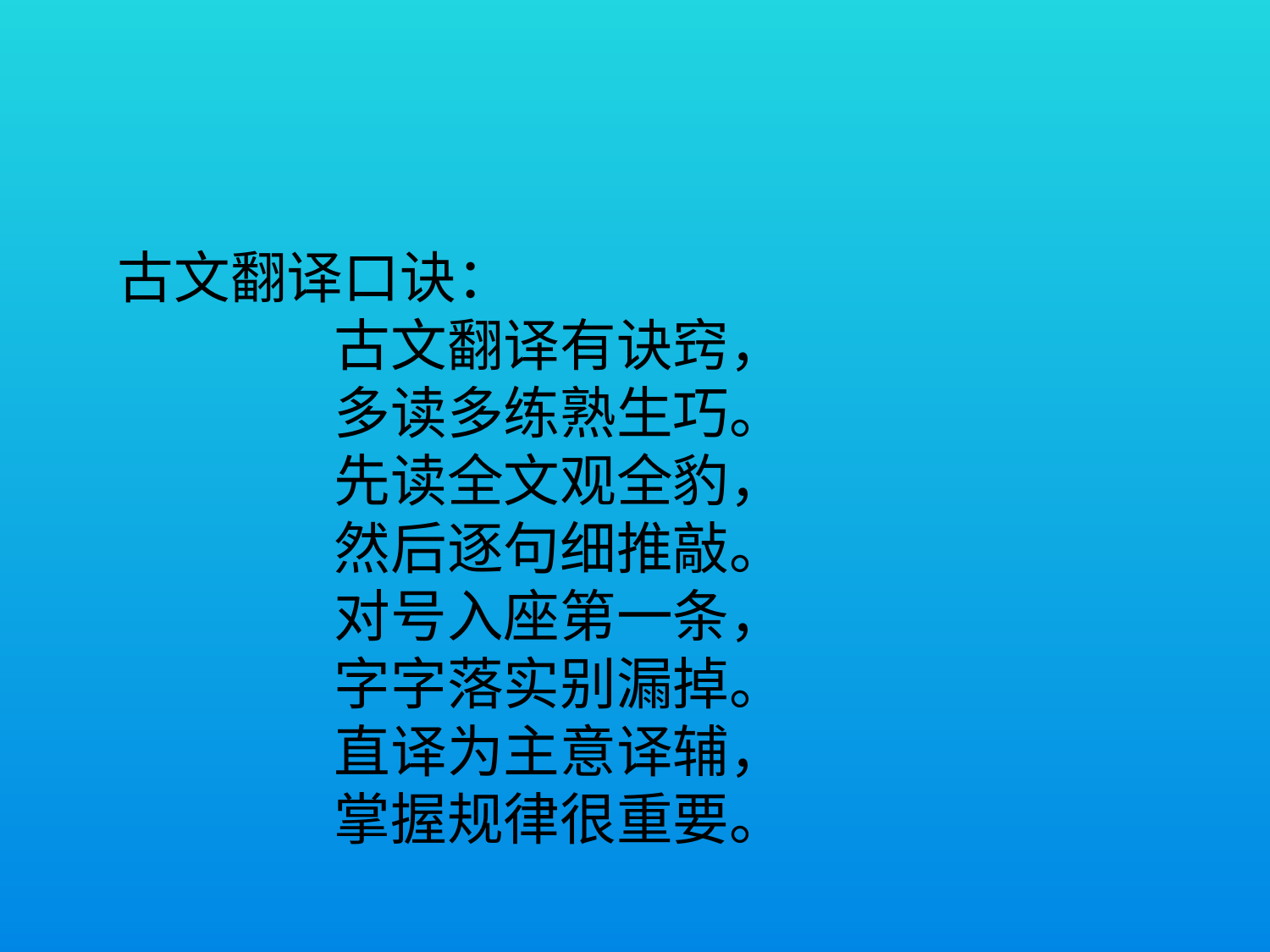

古文翻译口诀：
                古文翻译有诀窍，
                多读多练熟生巧。
                先读全文观全豹，
                然后逐句细推敲。
                对号入座第一条，
                字字落实别漏掉。
                直译为主意译辅，
                掌握规律很重要。